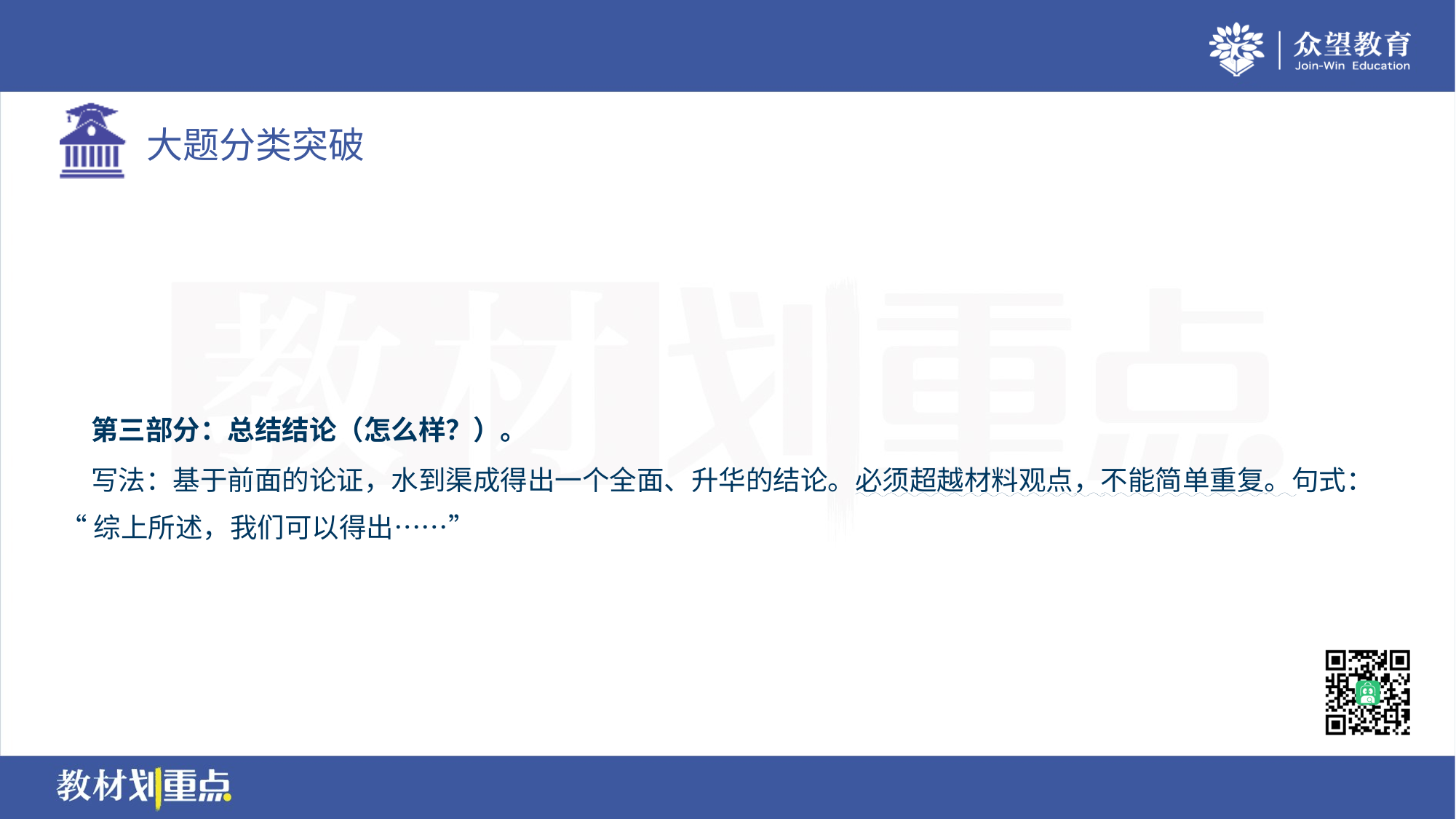

第三部分：总结结论（怎么样？）。
    写法：基于前面的论证，水到渠成得出一个全面、升华的结论。必须超越材料观点，不能简单重复。句式：
“综上所述，我们可以得出……”